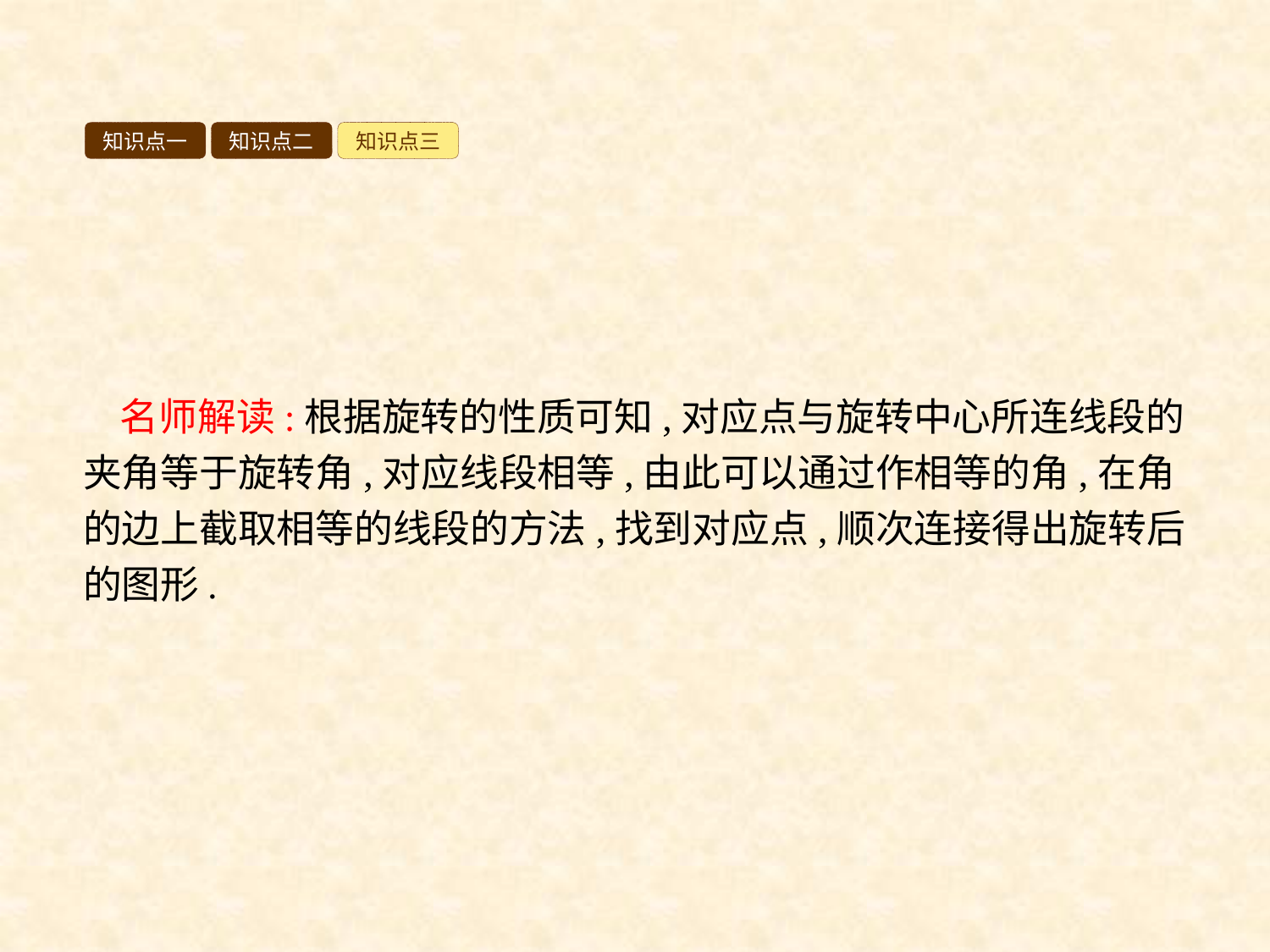

知识点一
知识点二
知识点三
名师解读:根据旋转的性质可知,对应点与旋转中心所连线段的夹角等于旋转角,对应线段相等,由此可以通过作相等的角,在角的边上截取相等的线段的方法,找到对应点,顺次连接得出旋转后的图形.